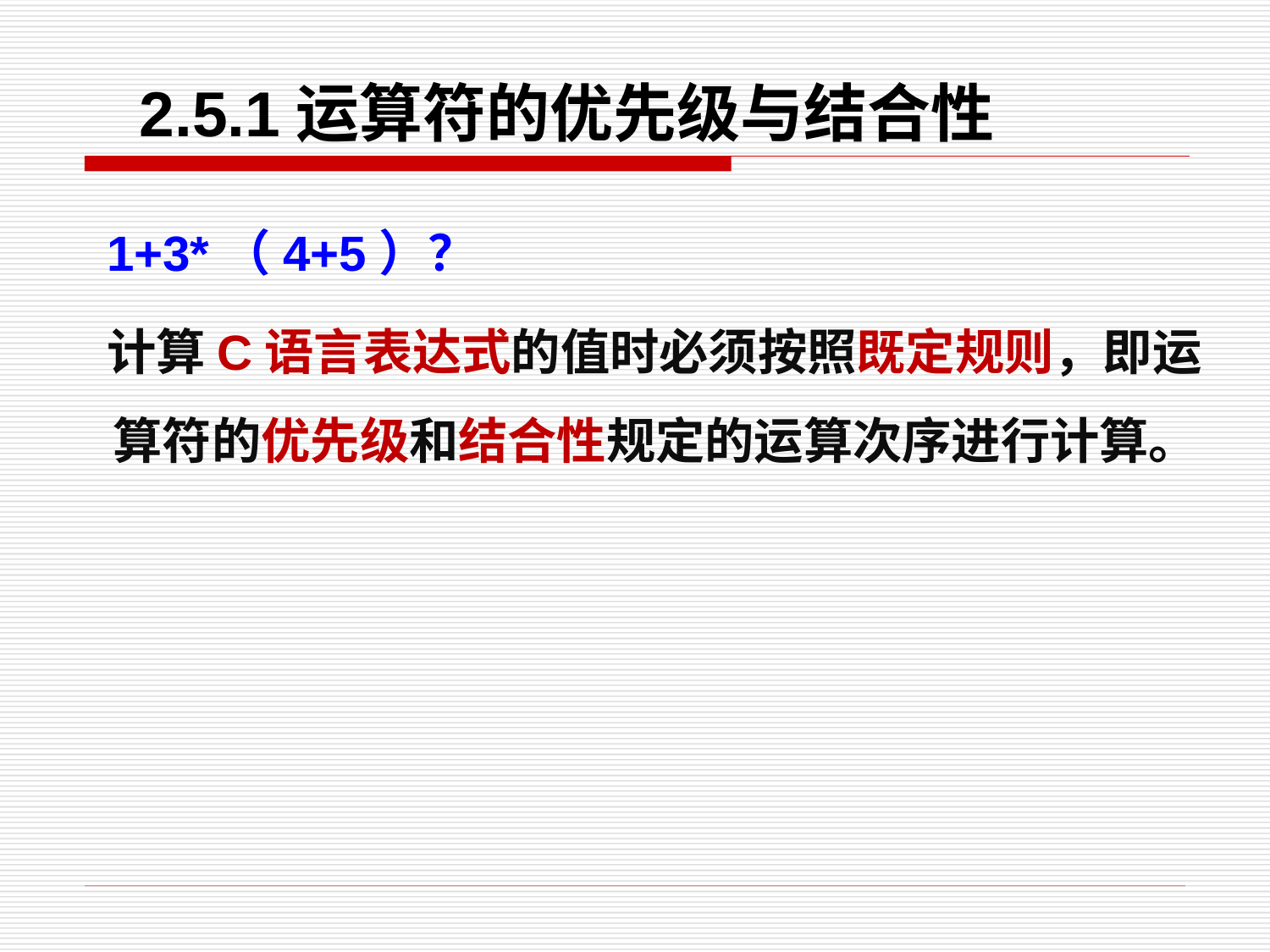

2.5.1运算符的优先级与结合性
1+3*（4+5）？
计算C语言表达式的值时必须按照既定规则，即运算符的优先级和结合性规定的运算次序进行计算。